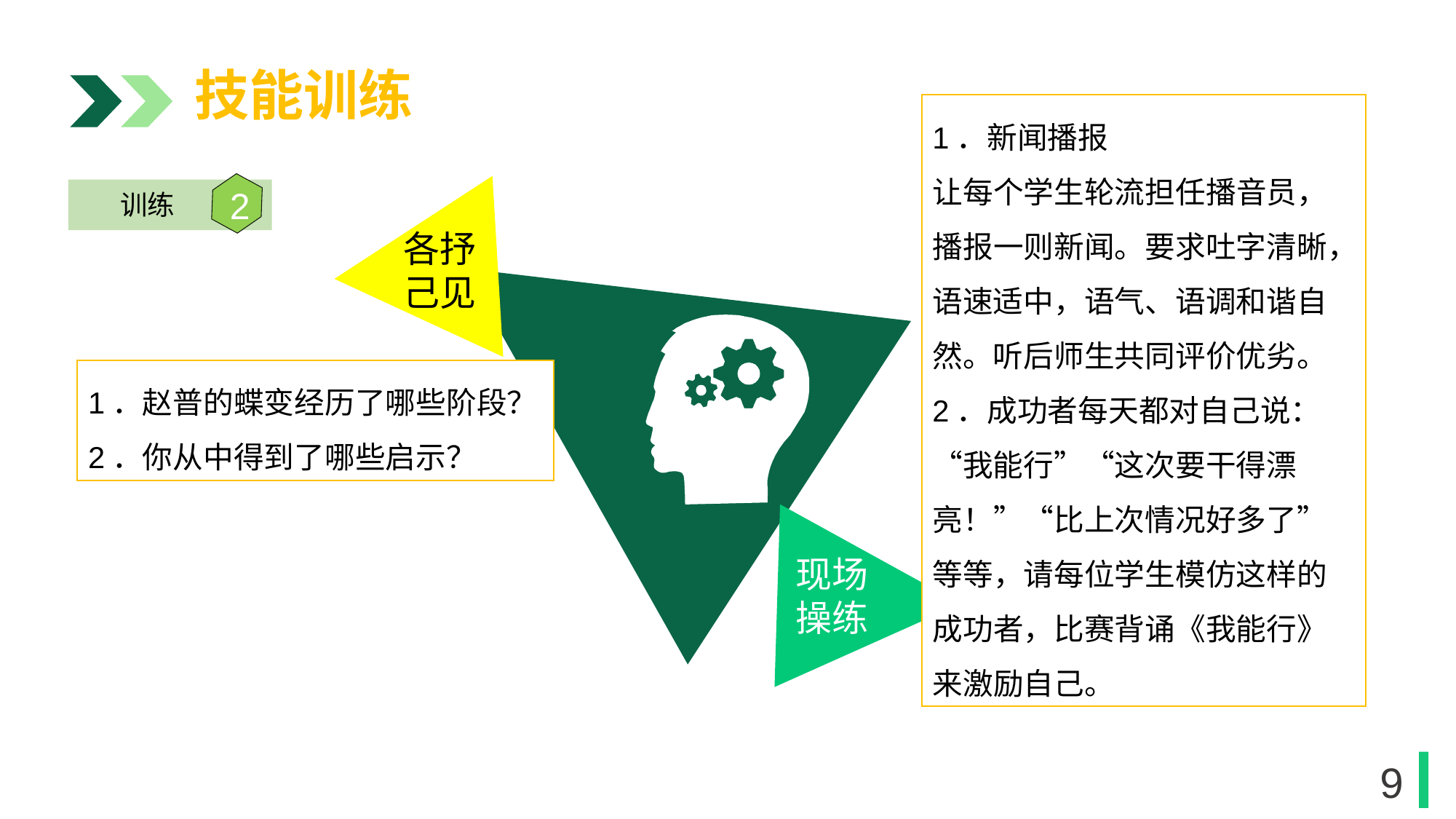

技能训练

1．新闻播报
让每个学生轮流担任播音员，播报一则新闻。要求吐字清晰，语速适中，语气、语调和谐自然。听后师生共同评价优劣。
2．成功者每天都对自己说：“我能行”“这次要干得漂亮！”“比上次情况好多了”等等，请每位学生模仿这样的成功者，比赛背诵《我能行》来激励自己。

各抒
己见
2

训练

1．赵普的蝶变经历了哪些阶段？
2．你从中得到了哪些启示？

现场
操练
9